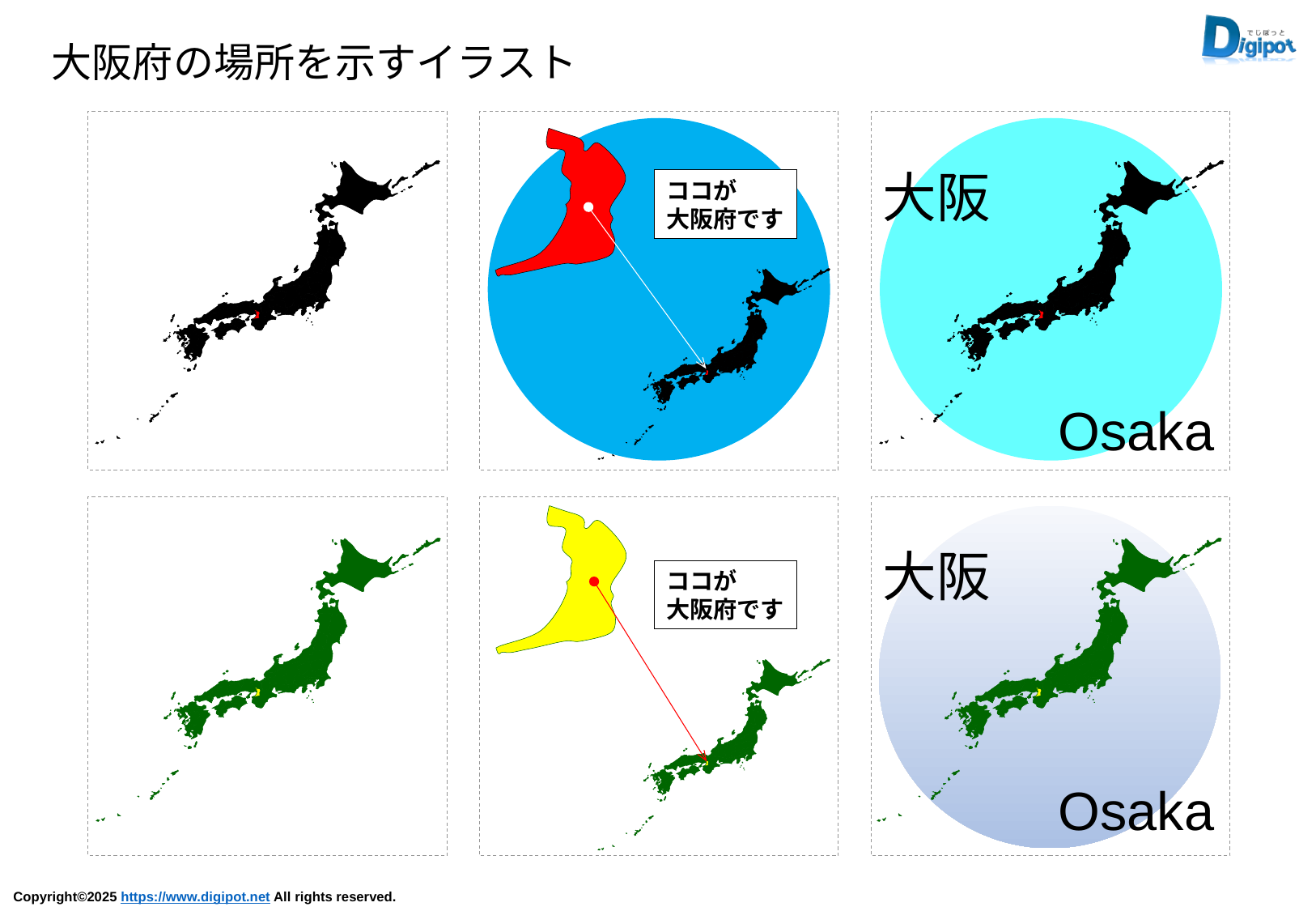

大阪府の場所を示すイラスト

ココが
大阪府です

大阪

Osaka

ココが
大阪府です

大阪

Osaka